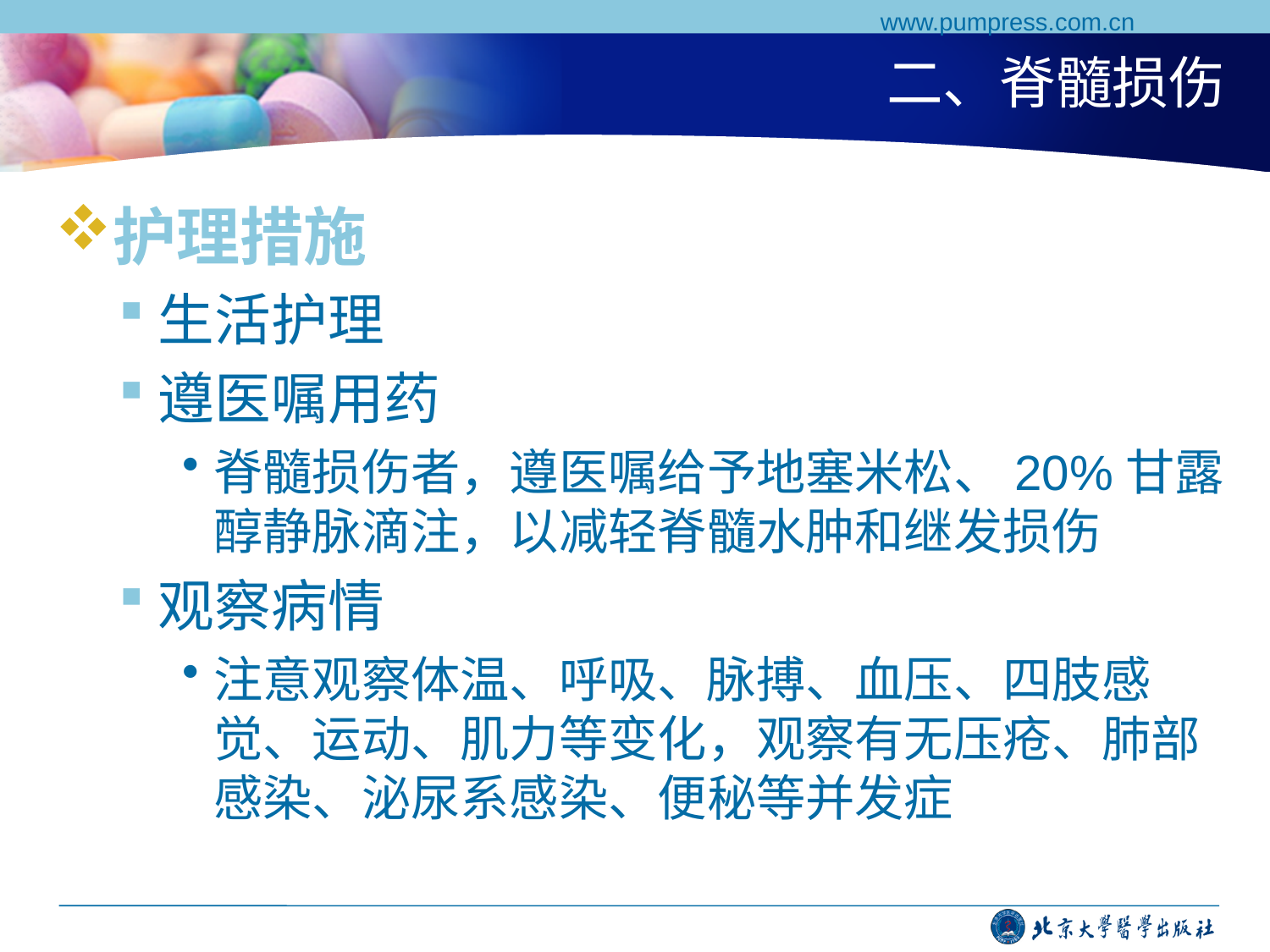

www.pumpress.com.cn
# 二、脊髓损伤
护理措施
生活护理
遵医嘱用药
脊髓损伤者，遵医嘱给予地塞米松、20%甘露醇静脉滴注，以减轻脊髓水肿和继发损伤
观察病情
注意观察体温、呼吸、脉搏、血压、四肢感觉、运动、肌力等变化，观察有无压疮、肺部感染、泌尿系感染、便秘等并发症